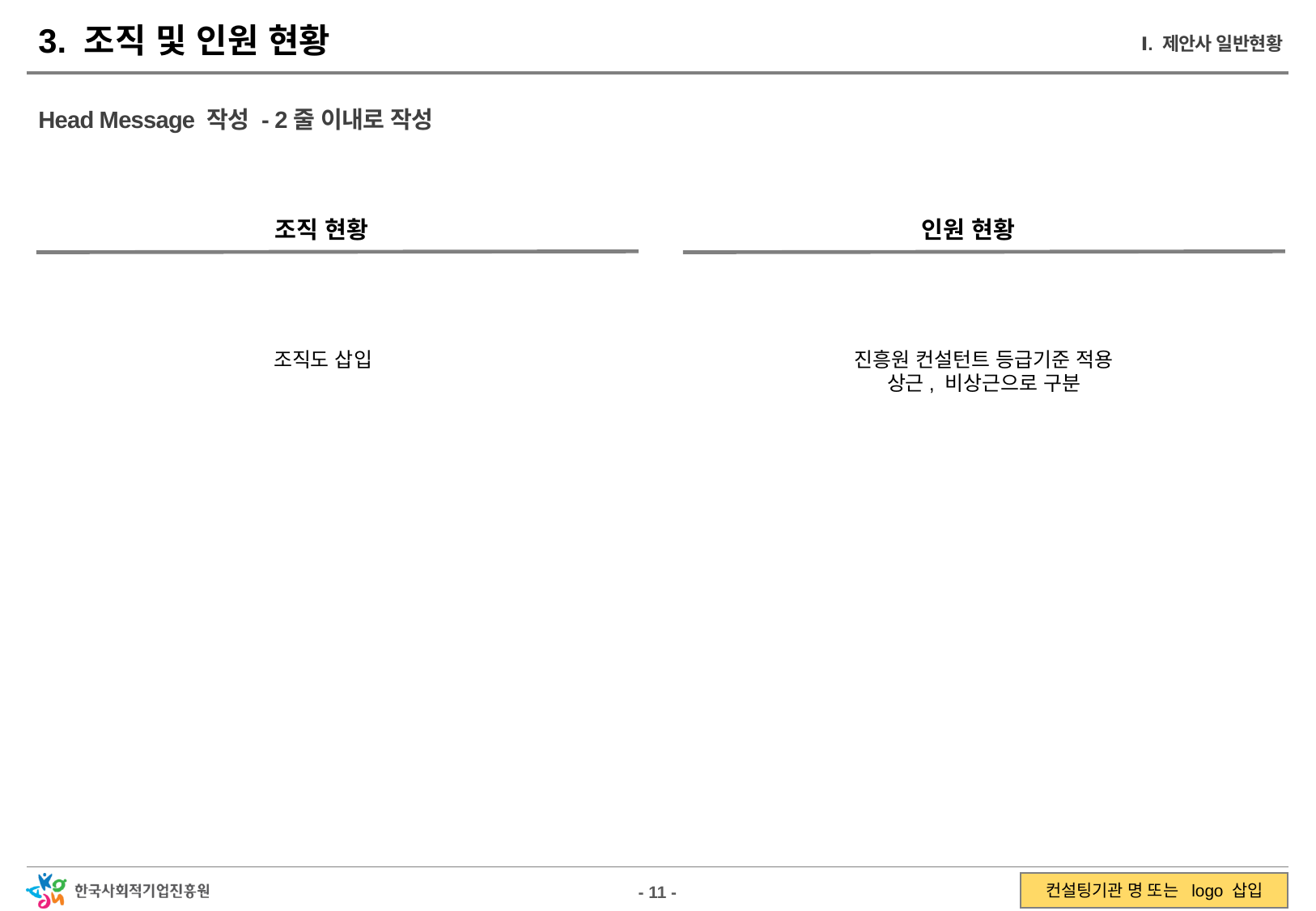

3. 조직 및 인원 현황
Ⅰ. 제안사 일반현황
Head Message 작성 - 2줄 이내로 작성
조직 현황
인원 현황
조직도 삽입
진흥원 컨설턴트 등급기준 적용
상근, 비상근으로 구분